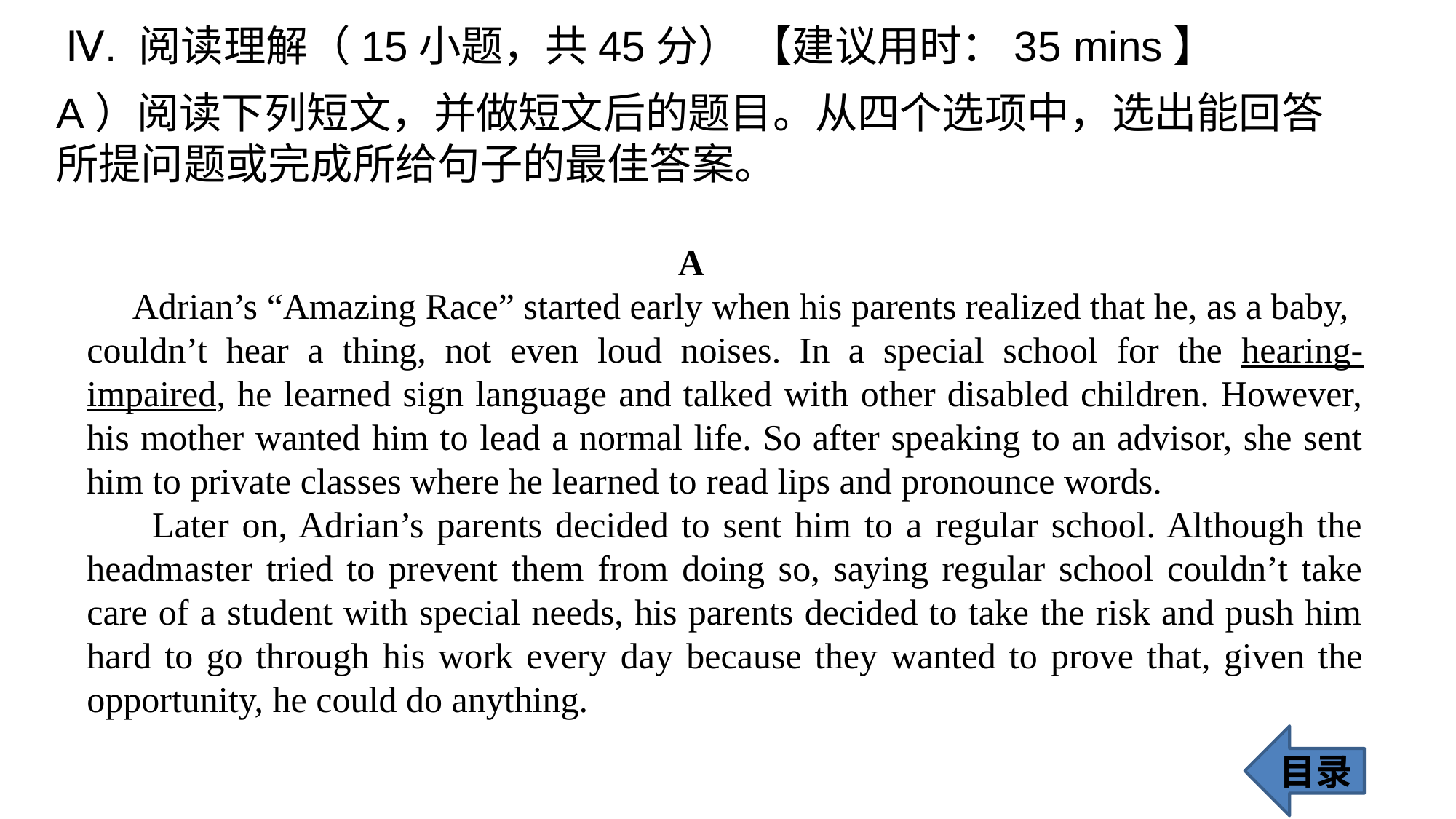

Ⅳ. 阅读理解（15小题，共45分） 【建议用时：35 mins】
A）阅读下列短文，并做短文后的题目。从四个选项中，选出能回答所提问题或完成所给句子的最佳答案。
                                                                 A
     Adrian’s “Amazing Race” started early when his parents realized that he, as a baby,
couldn’t hear a thing, not even loud noises. In a special school for the hearing-impaired, he learned sign language and talked with other disabled children. However, his mother wanted him to lead a normal life. So after speaking to an advisor, she sent him to private classes where he learned to read lips and pronounce words.
     Later on, Adrian’s parents decided to sent him to a regular school. Although the headmaster tried to prevent them from doing so, saying regular school couldn’t take care of a student with special needs, his parents decided to take the risk and push him hard to go through his work every day because they wanted to prove that, given the opportunity, he could do anything.
目录
30